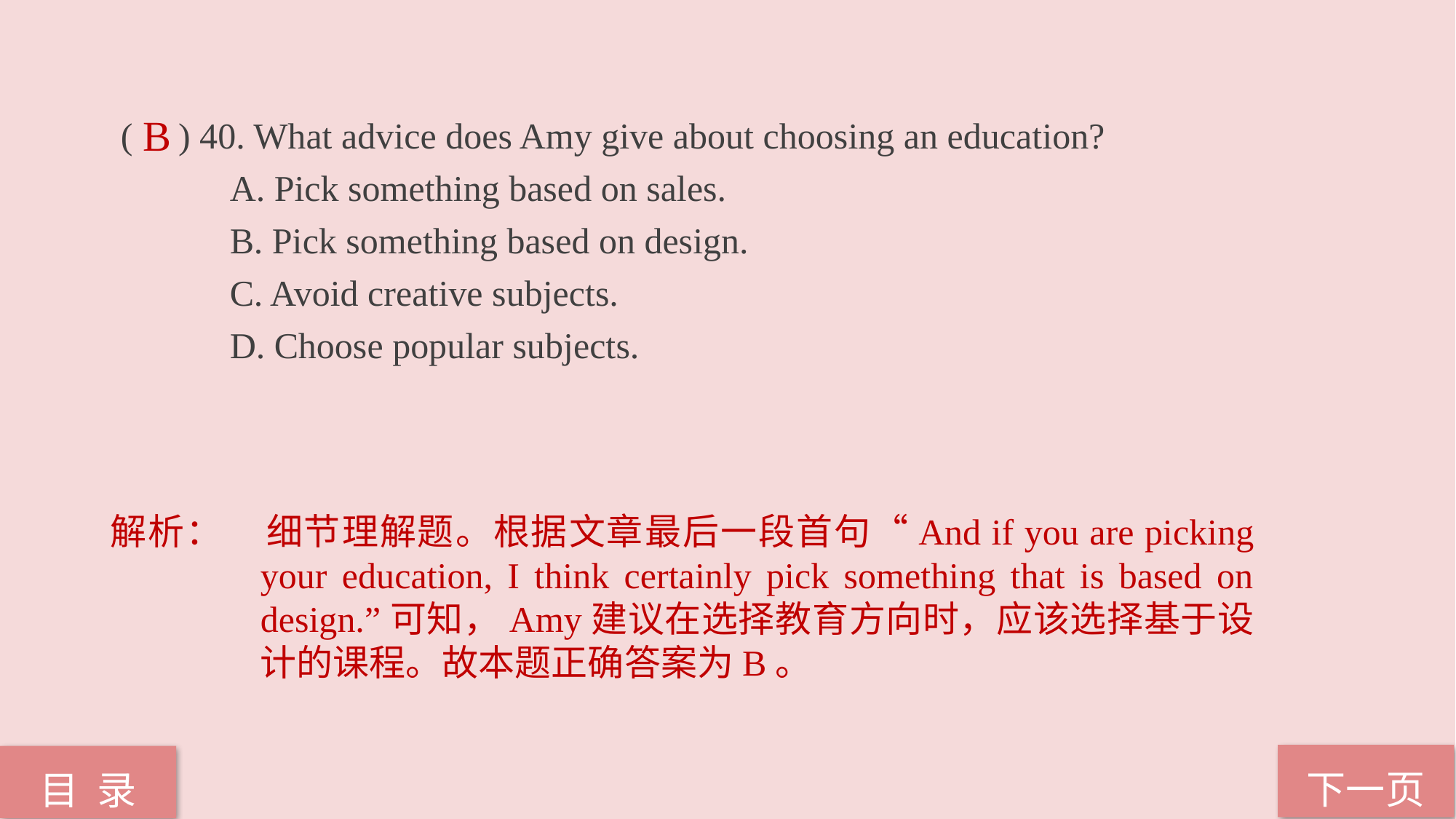

(     ) 40. What advice does Amy give about choosing an education?
A. Pick something based on sales.
B. Pick something based on design.
C. Avoid creative subjects.
D. Choose popular subjects.
B
解析：	细节理解题。根据文章最后一段首句“And if you are picking your education, I think certainly pick something that is based on design.”可知，Amy建议在选择教育方向时，应该选择基于设计的课程。故本题正确答案为B。